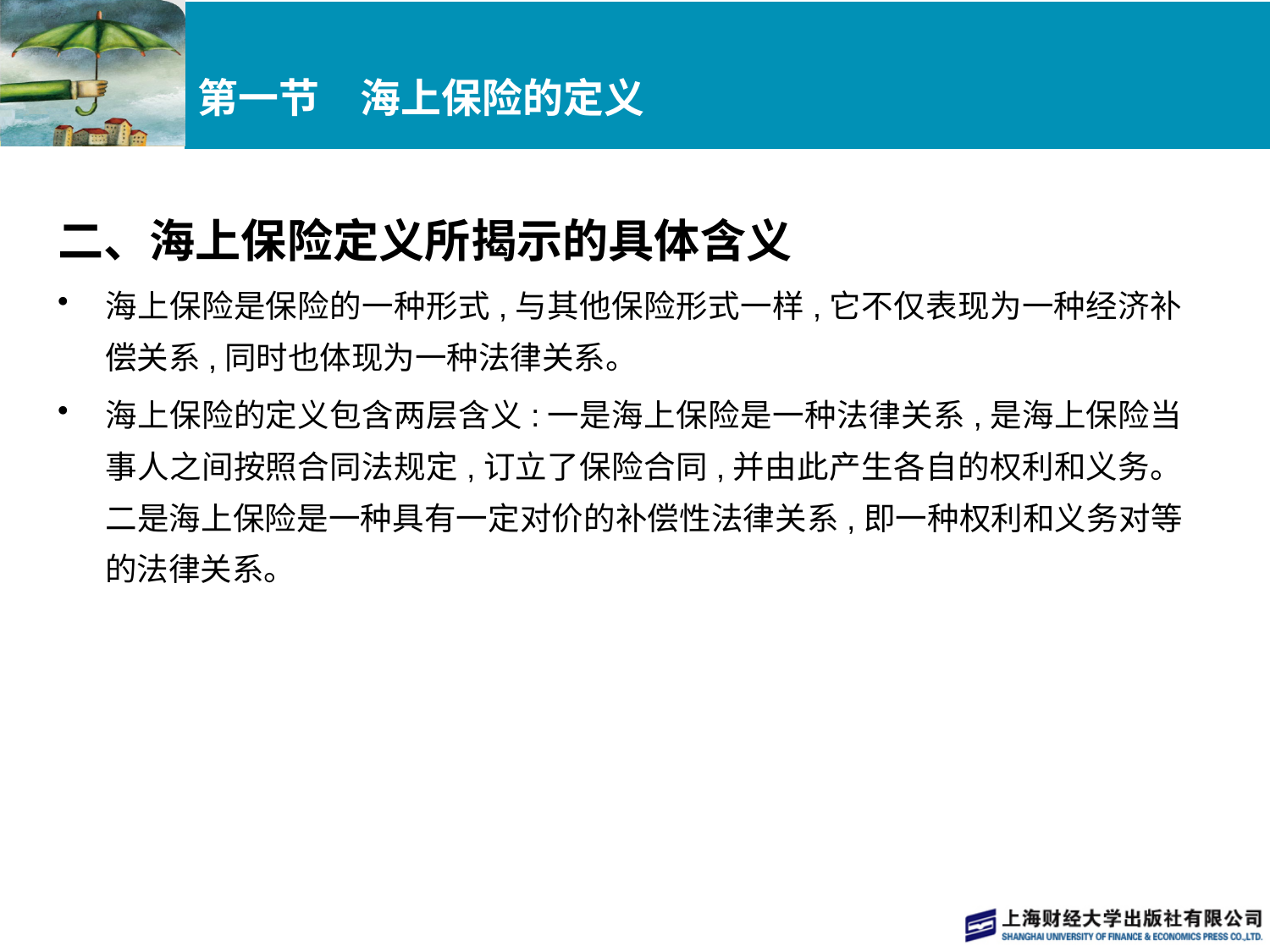

# 第一节　海上保险的定义
二、海上保险定义所揭示的具体含义
海上保险是保险的一种形式,与其他保险形式一样,它不仅表现为一种经济补偿关系,同时也体现为一种法律关系。
海上保险的定义包含两层含义:一是海上保险是一种法律关系,是海上保险当事人之间按照合同法规定,订立了保险合同,并由此产生各自的权利和义务。二是海上保险是一种具有一定对价的补偿性法律关系,即一种权利和义务对等的法律关系。